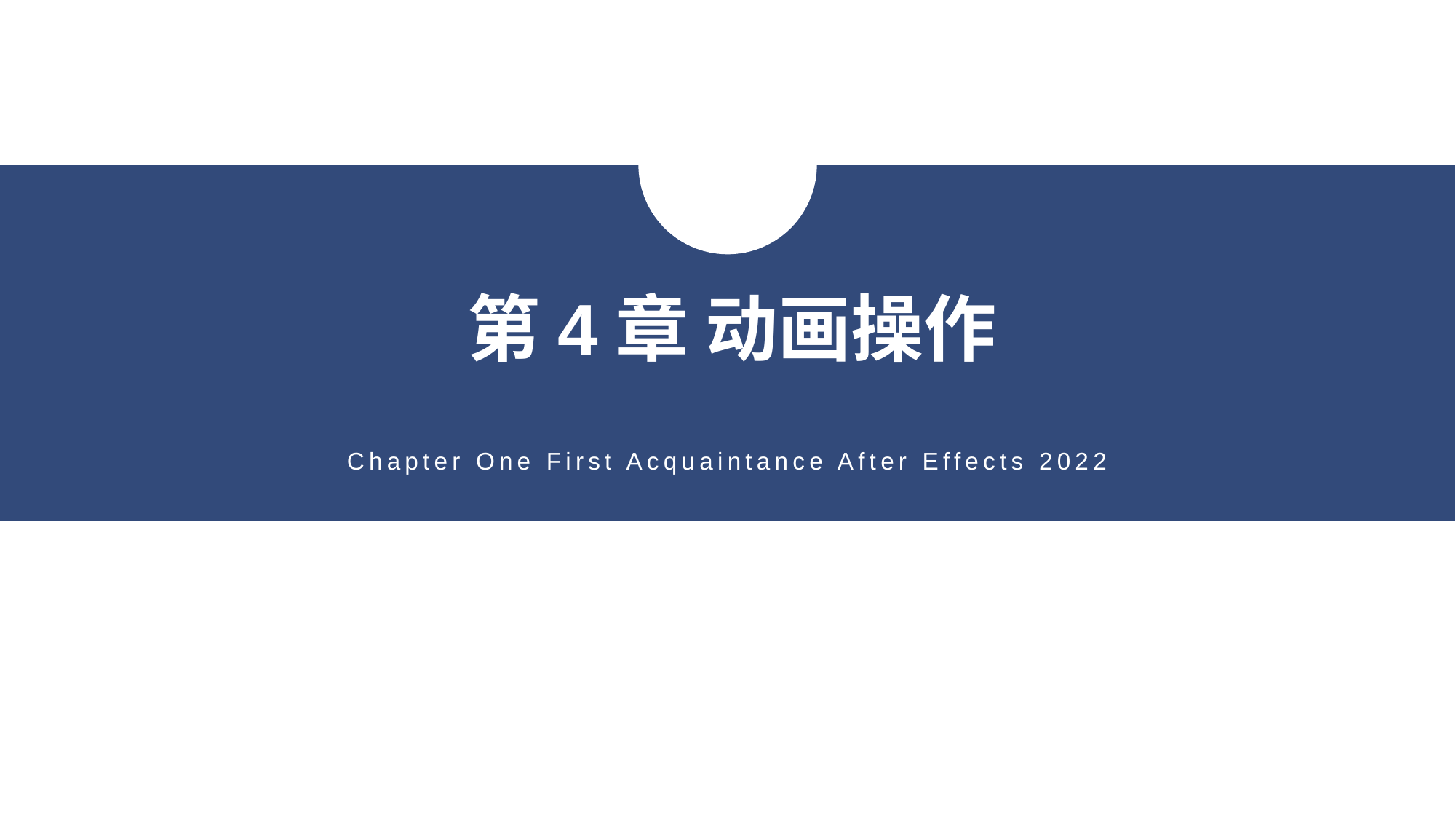

第4章 动画操作
Chapter One First Acquaintance After Effects 2022